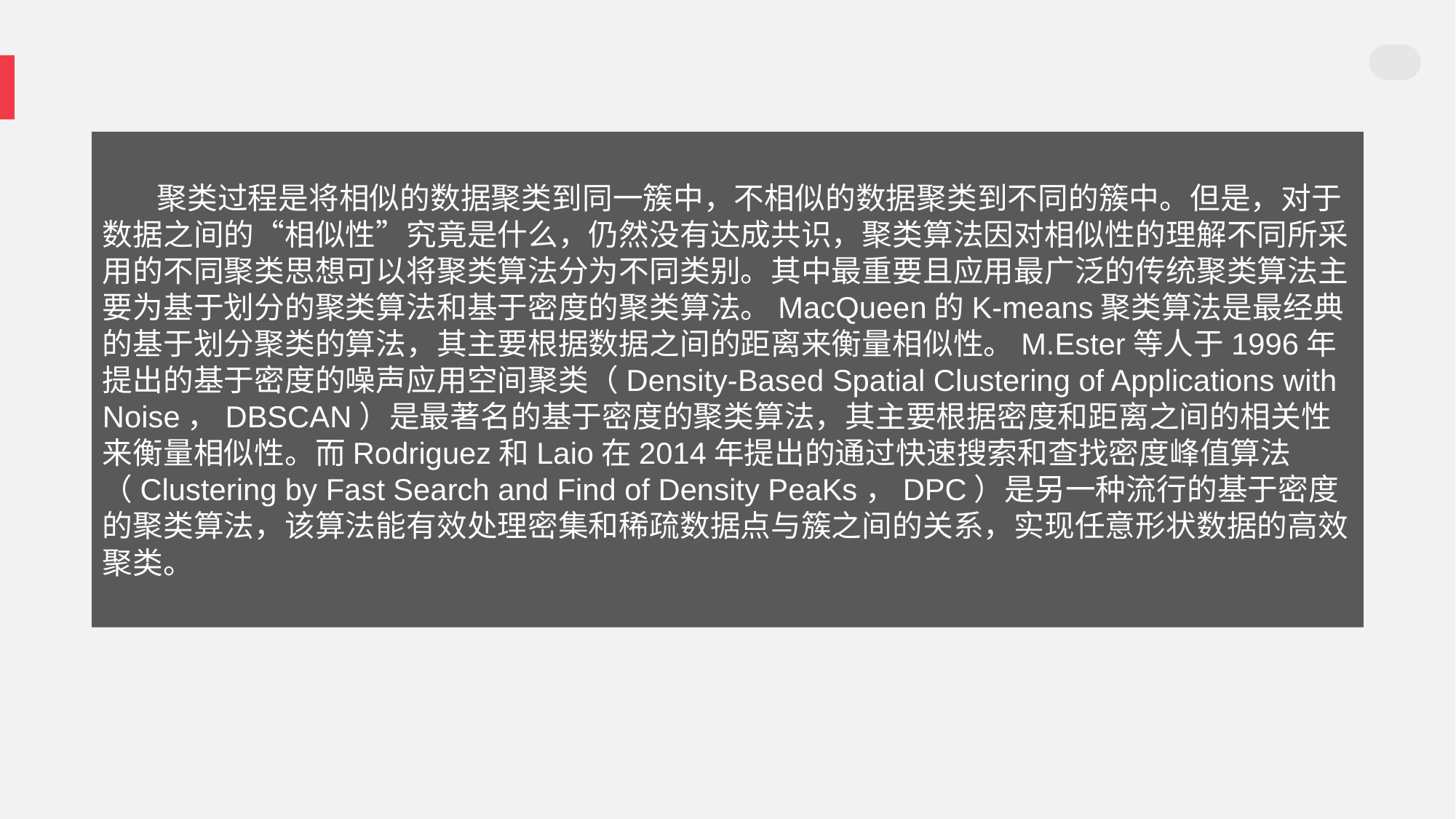

聚类过程是将相似的数据聚类到同一簇中，不相似的数据聚类到不同的簇中。但是，对于数据之间的“相似性”究竟是什么，仍然没有达成共识，聚类算法因对相似性的理解不同所采用的不同聚类思想可以将聚类算法分为不同类别。其中最重要且应用最广泛的传统聚类算法主要为基于划分的聚类算法和基于密度的聚类算法。MacQueen的K-means聚类算法是最经典的基于划分聚类的算法，其主要根据数据之间的距离来衡量相似性。M.Ester等人于1996年提出的基于密度的噪声应用空间聚类（Density-Based Spatial Clustering of Applications with Noise，DBSCAN）是最著名的基于密度的聚类算法，其主要根据密度和距离之间的相关性来衡量相似性。而Rodriguez和Laio在2014年提出的通过快速搜索和查找密度峰值算法（Clustering by Fast Search and Find of Density PeaKs，DPC）是另一种流行的基于密度的聚类算法，该算法能有效处理密集和稀疏数据点与簇之间的关系，实现任意形状数据的高效聚类。